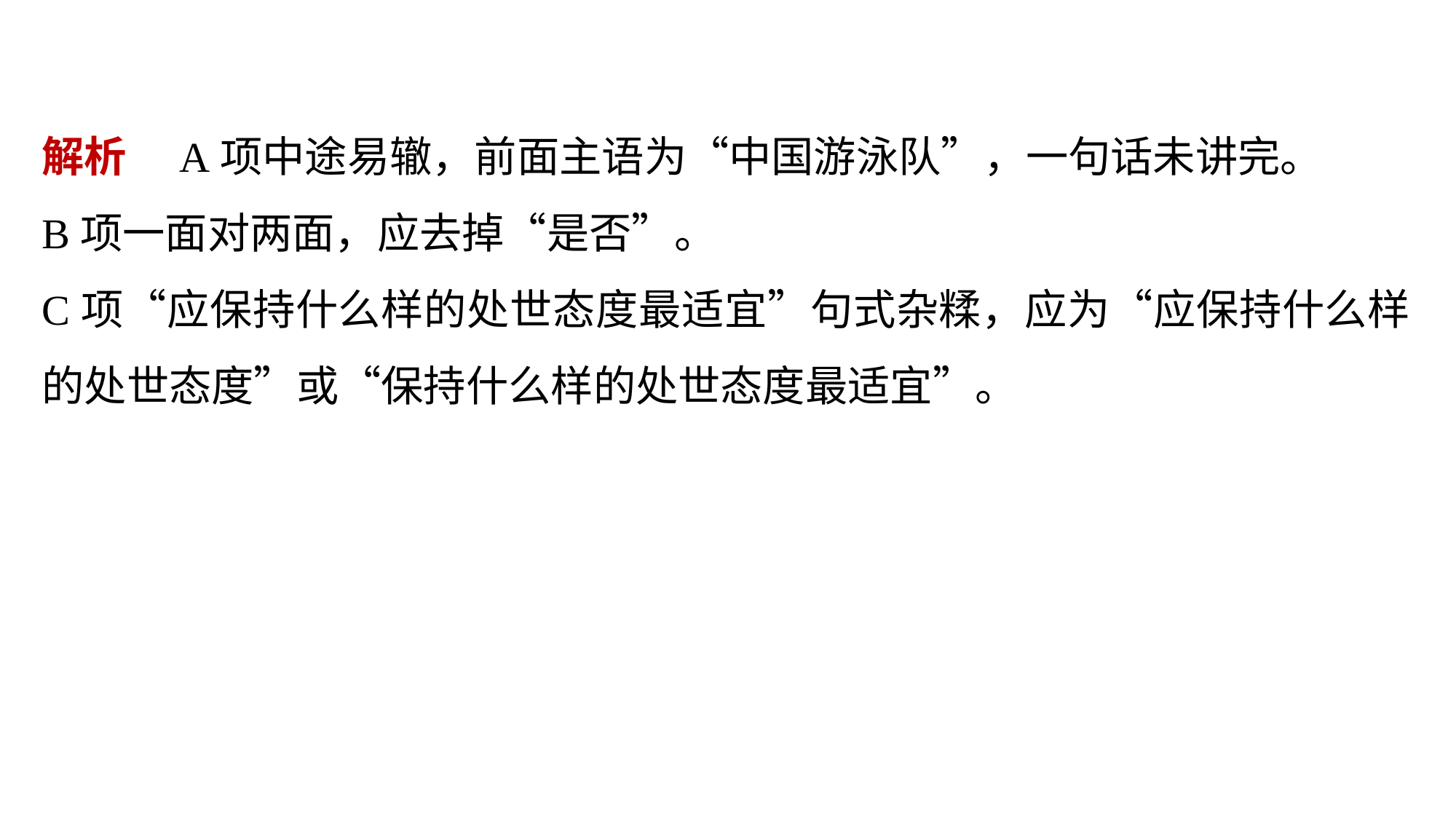

解析　A项中途易辙，前面主语为“中国游泳队”，一句话未讲完。
B项一面对两面，应去掉“是否”。
C项“应保持什么样的处世态度最适宜”句式杂糅，应为“应保持什么样的处世态度”或“保持什么样的处世态度最适宜”。